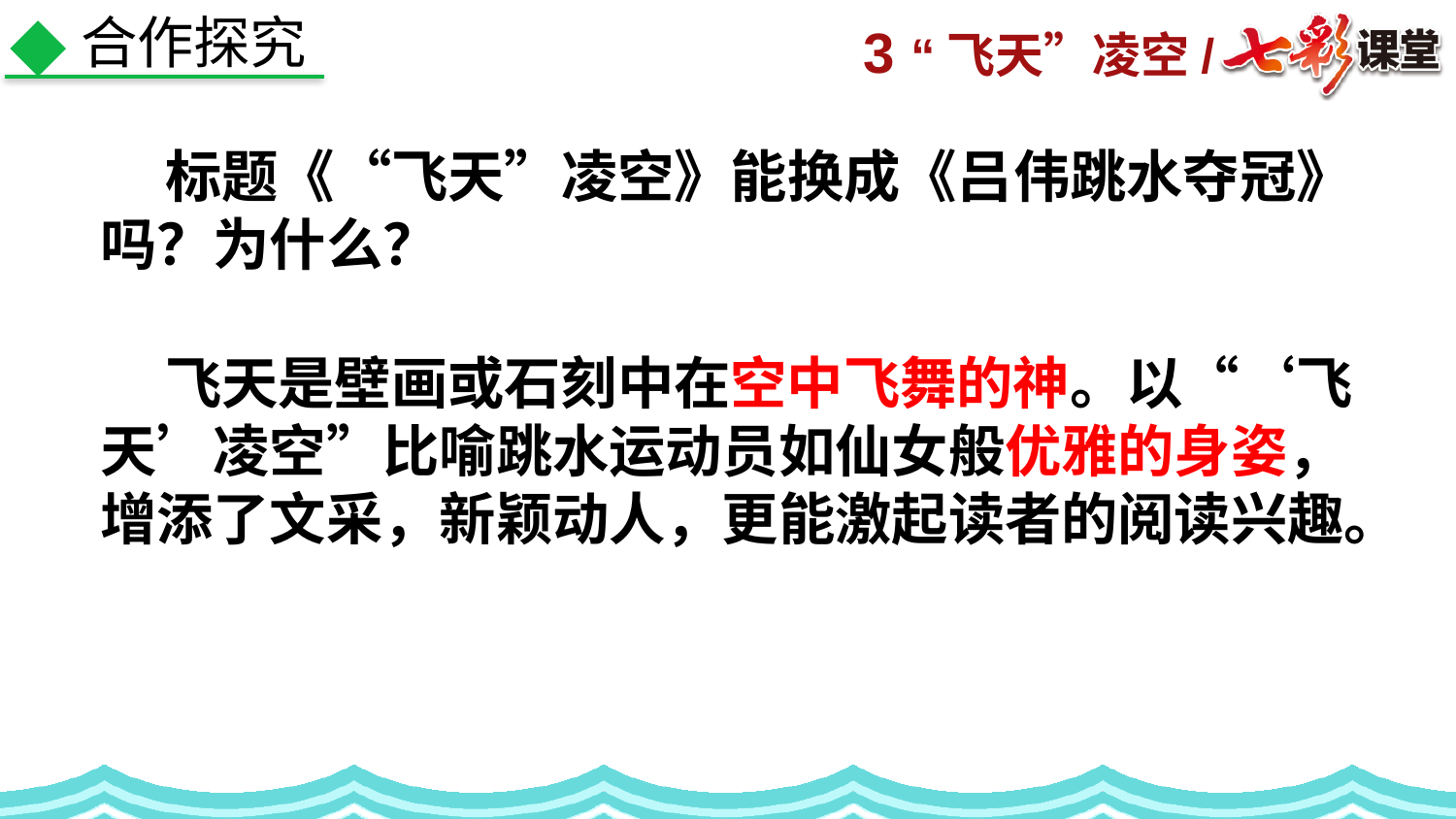

合作探究

    标题《“飞天”凌空》能换成《吕伟跳水夺冠》吗？为什么？
    飞天是壁画或石刻中在空中飞舞的神。以“‘飞天’凌空”比喻跳水运动员如仙女般优雅的身姿，增添了文采，新颖动人，更能激起读者的阅读兴趣。